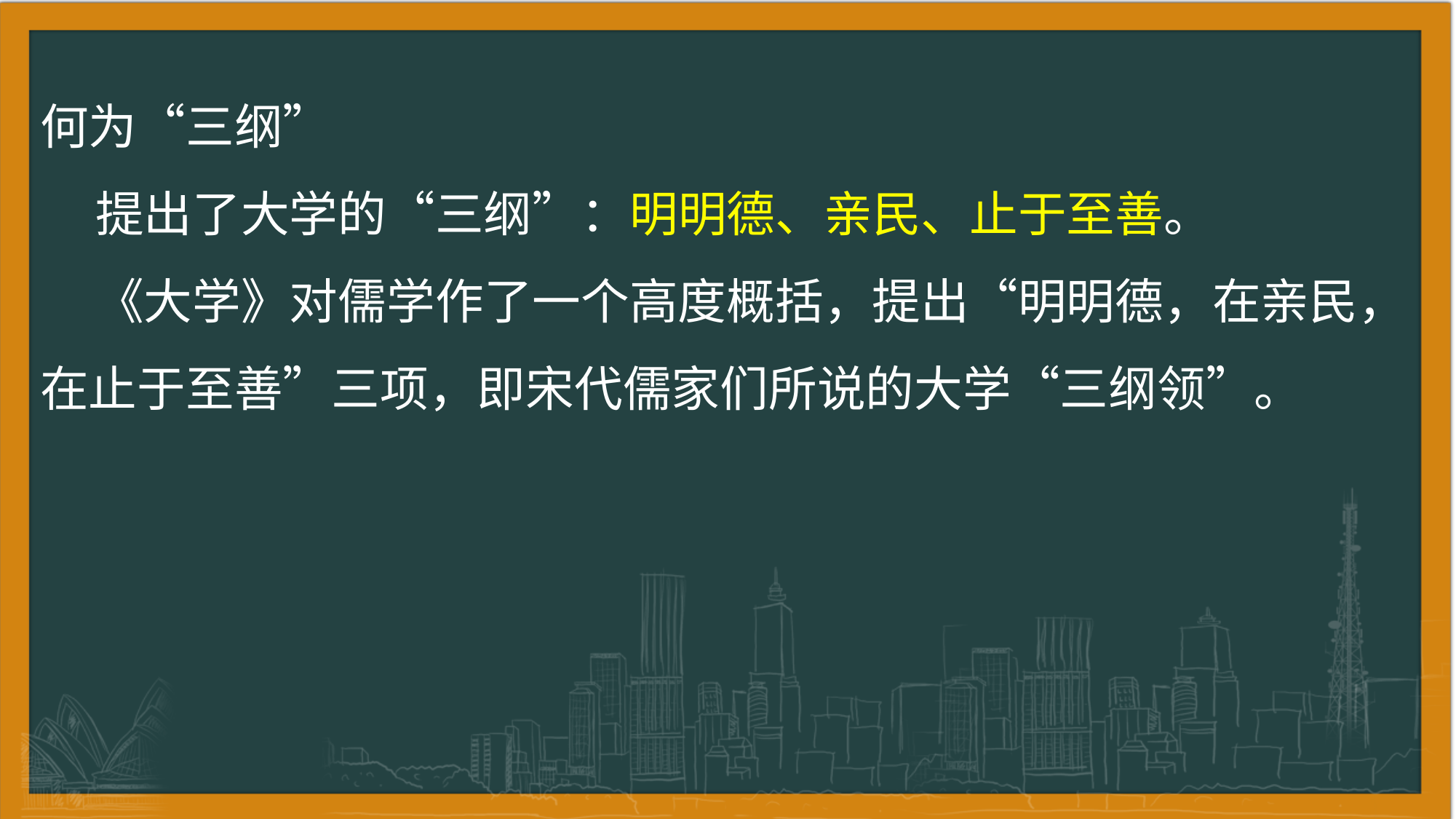

何为“三纲”
    提出了大学的“三纲”：明明德、亲民、止于至善。
    《大学》对儒学作了一个高度概括，提出“明明德，在亲民，在止于至善”三项，即宋代儒家们所说的大学“三纲领”。